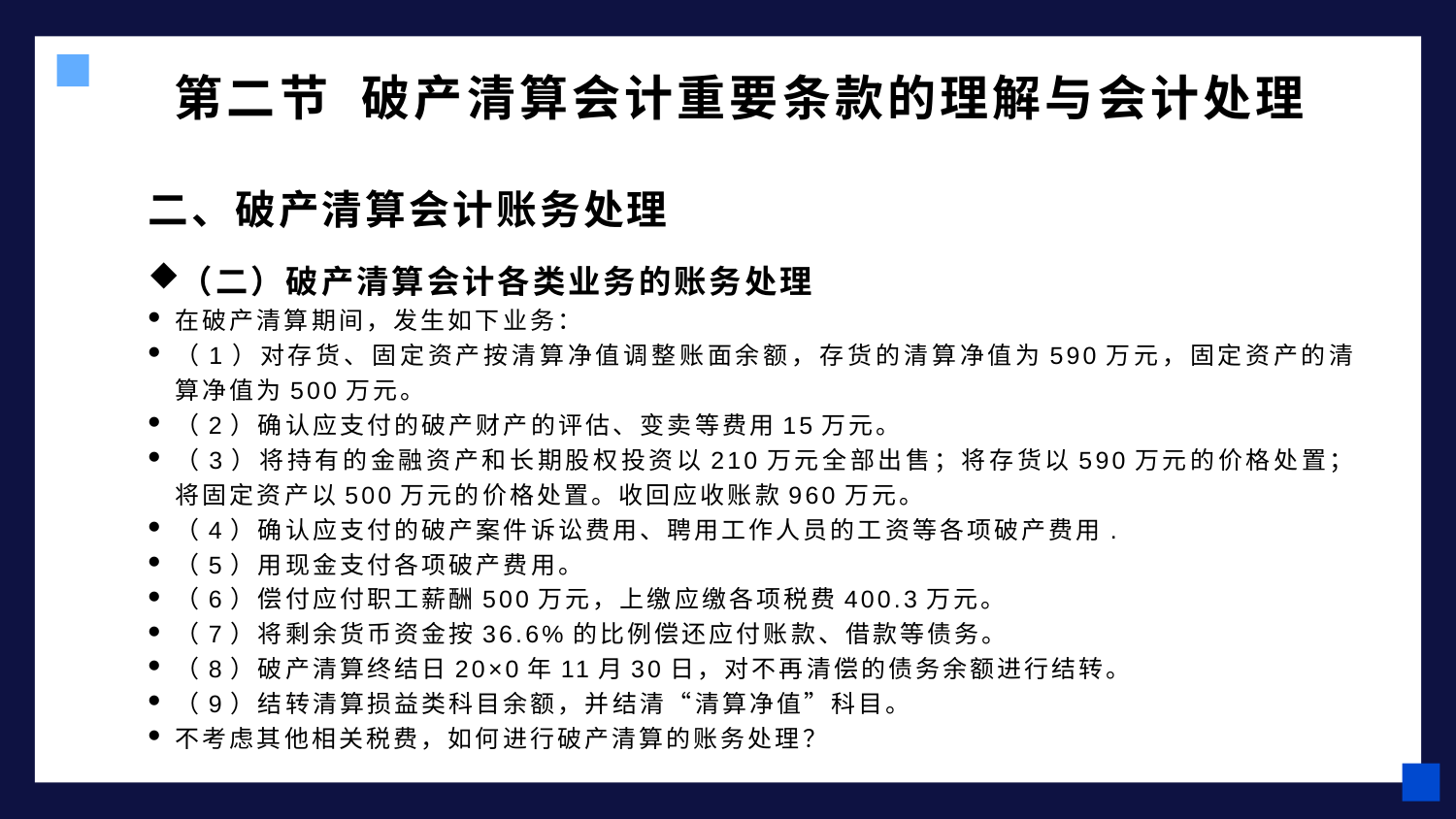

# 第二节  破产清算会计重要条款的理解与会计处理
二、破产清算会计账务处理
（二）破产清算会计各类业务的账务处理
在破产清算期间，发生如下业务：
（1）对存货、固定资产按清算净值调整账面余额，存货的清算净值为590万元，固定资产的清算净值为500万元。
（2）确认应支付的破产财产的评估、变卖等费用15万元。
（3）将持有的金融资产和长期股权投资以210万元全部出售；将存货以590万元的价格处置；将固定资产以500万元的价格处置。收回应收账款960万元。
（4）确认应支付的破产案件诉讼费用、聘用工作人员的工资等各项破产费用.
（5）用现金支付各项破产费用。
（6）偿付应付职工薪酬500万元，上缴应缴各项税费400.3万元。
（7）将剩余货币资金按36.6%的比例偿还应付账款、借款等债务。
（8）破产清算终结日20×0年11月30日，对不再清偿的债务余额进行结转。
（9）结转清算损益类科目余额，并结清“清算净值”科目。
不考虑其他相关税费，如何进行破产清算的账务处理？